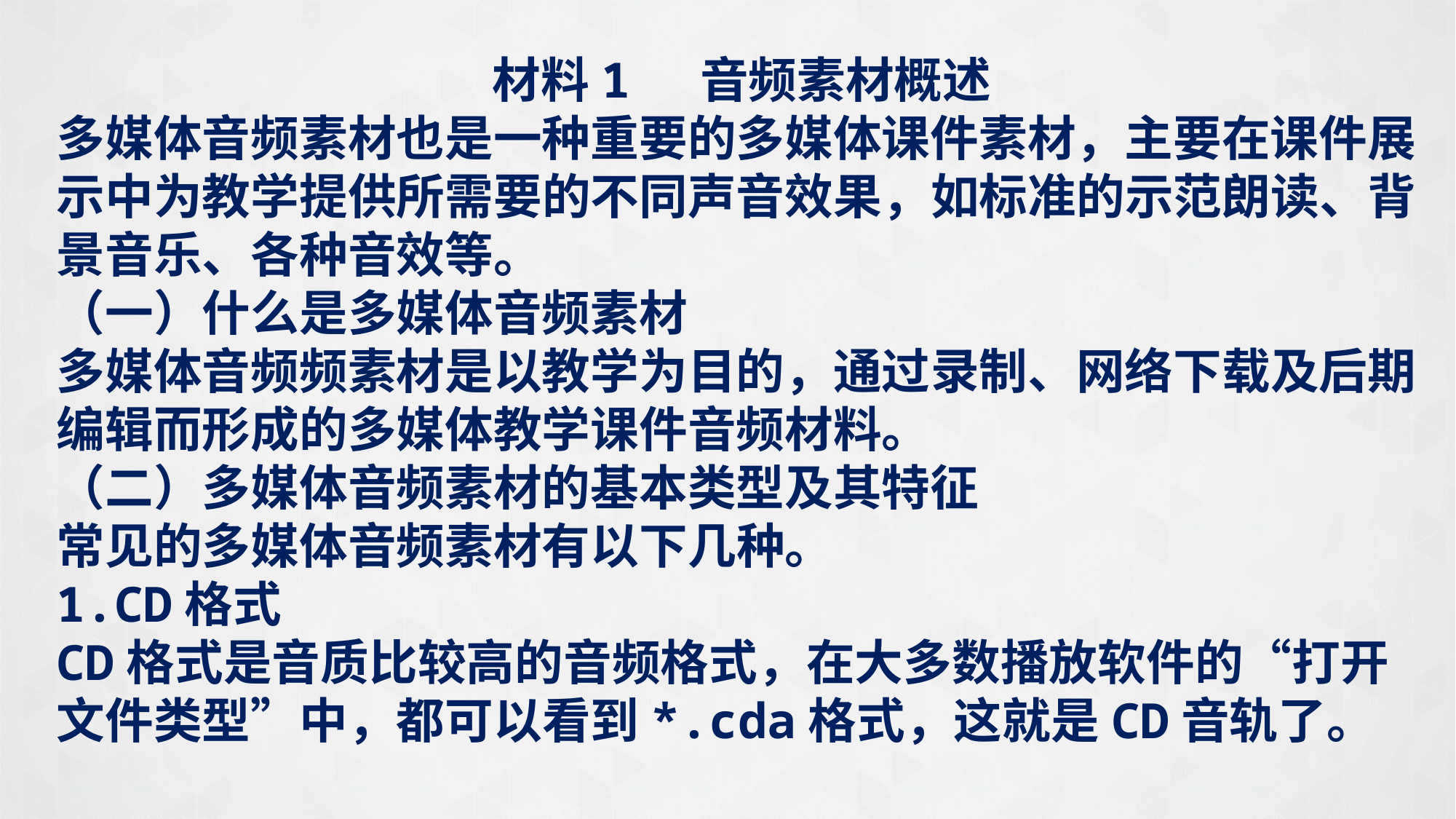

材料1  音频素材概述
多媒体音频素材也是一种重要的多媒体课件素材，主要在课件展示中为教学提供所需要的不同声音效果，如标准的示范朗读、背景音乐、各种音效等。
（一）什么是多媒体音频素材
多媒体音频频素材是以教学为目的，通过录制、网络下载及后期编辑而形成的多媒体教学课件音频材料。
（二）多媒体音频素材的基本类型及其特征
常见的多媒体音频素材有以下几种。
1.CD格式
CD格式是音质比较高的音频格式，在大多数播放软件的“打开文件类型”中，都可以看到*.cda格式，这就是CD音轨了。